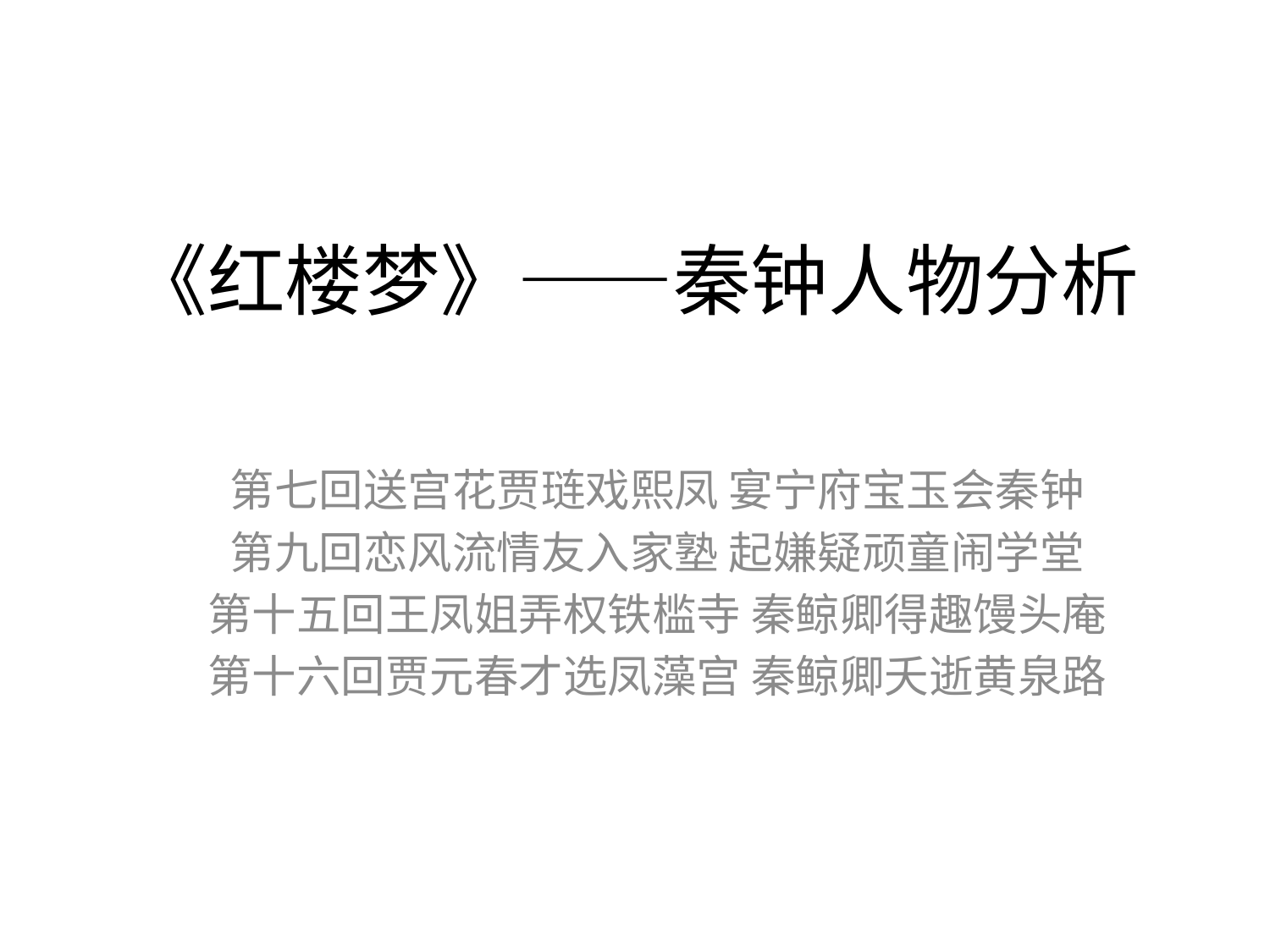

# 《红楼梦》——秦钟人物分析
第七回送宫花贾琏戏熙凤 宴宁府宝玉会秦钟
第九回恋风流情友入家塾 起嫌疑顽童闹学堂
第十五回王凤姐弄权铁槛寺 秦鲸卿得趣馒头庵
第十六回贾元春才选凤藻宫 秦鲸卿夭逝黄泉路